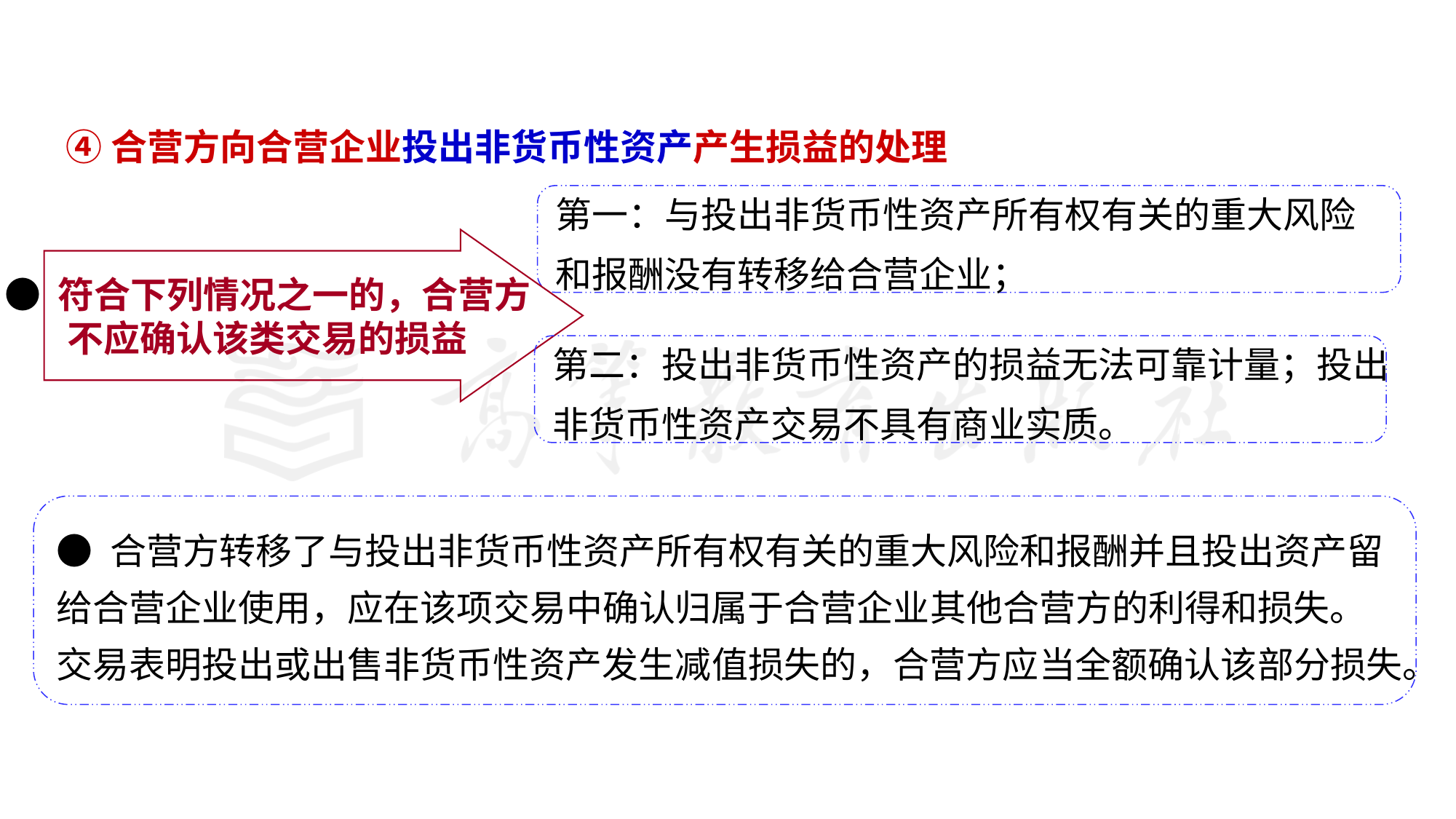

④合营方向合营企业投出非货币性资产产生损益的处理
第一：与投出非货币性资产所有权有关的重大风险
和报酬没有转移给合营企业；
● 符合下列情况之一的，合营方
不应确认该类交易的损益
第二：投出非货币性资产的损益无法可靠计量；投出
非货币性资产交易不具有商业实质。
● 合营方转移了与投出非货币性资产所有权有关的重大风险和报酬并且投出资产留
给合营企业使用，应在该项交易中确认归属于合营企业其他合营方的利得和损失。
交易表明投出或出售非货币性资产发生减值损失的，合营方应当全额确认该部分损失。